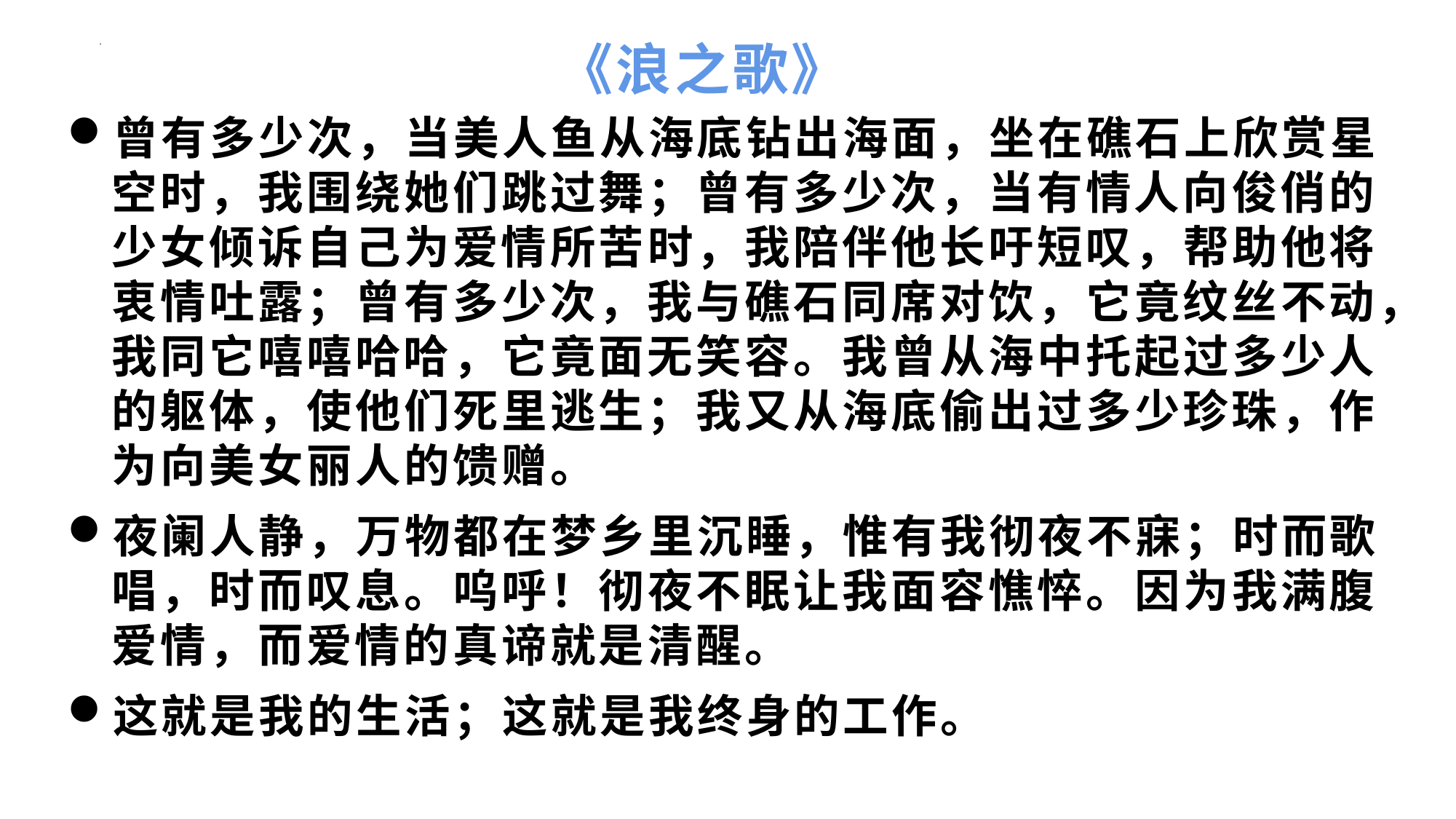

《浪之歌》
曾有多少次，当美人鱼从海底钻出海面，坐在礁石上欣赏星空时，我围绕她们跳过舞；曾有多少次，当有情人向俊俏的少女倾诉自己为爱情所苦时，我陪伴他长吁短叹，帮助他将衷情吐露；曾有多少次，我与礁石同席对饮，它竟纹丝不动，我同它嘻嘻哈哈，它竟面无笑容。我曾从海中托起过多少人的躯体，使他们死里逃生；我又从海底偷出过多少珍珠，作为向美女丽人的馈赠。
夜阑人静，万物都在梦乡里沉睡，惟有我彻夜不寐；时而歌唱，时而叹息。呜呼！彻夜不眠让我面容憔悴。因为我满腹爱情，而爱情的真谛就是清醒。
这就是我的生活；这就是我终身的工作。